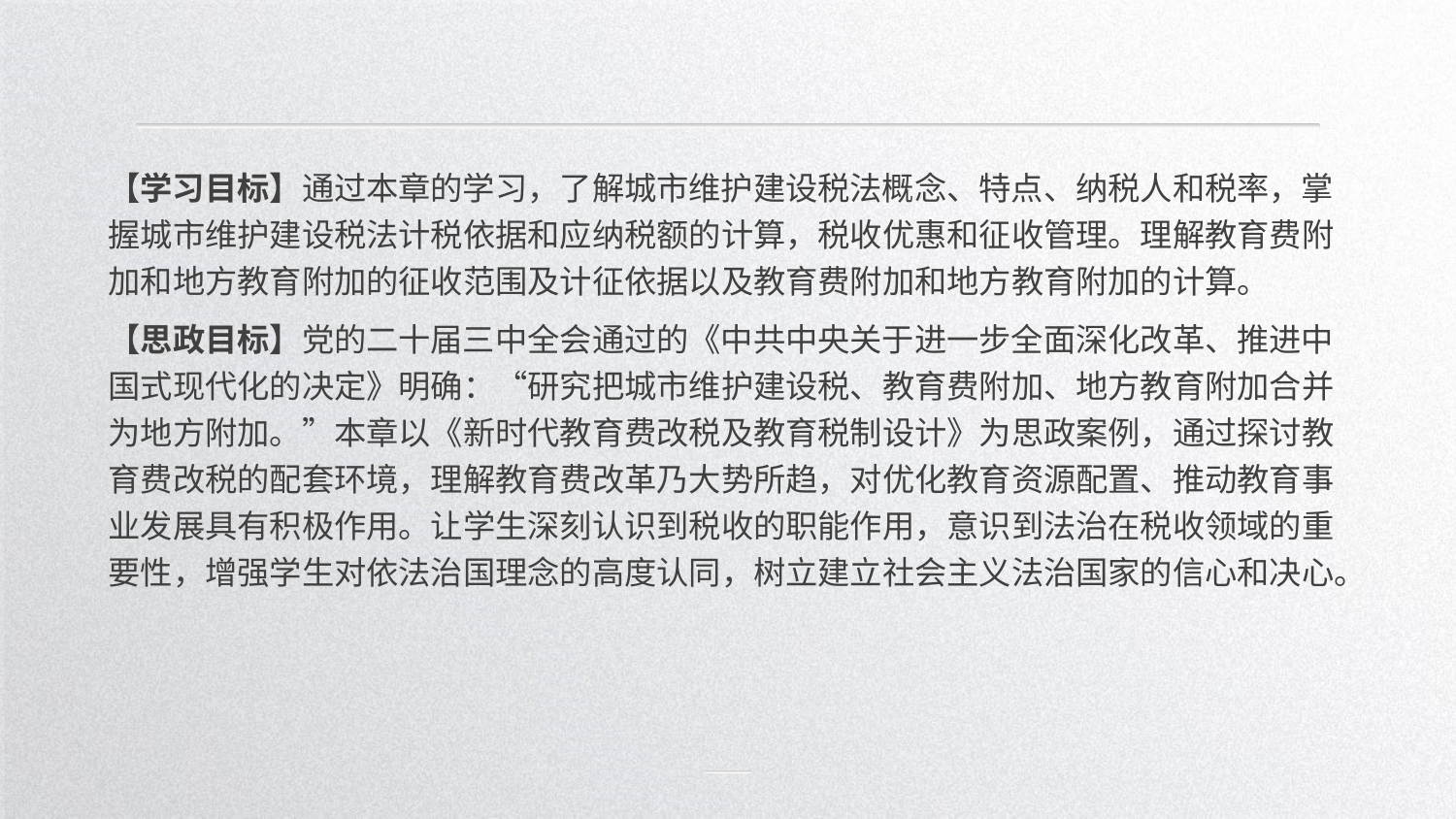

【学习目标】通过本章的学习，了解城市维护建设税法概念、特点、纳税人和税率，掌握城市维护建设税法计税依据和应纳税额的计算，税收优惠和征收管理。理解教育费附加和地方教育附加的征收范围及计征依据以及教育费附加和地方教育附加的计算。
【思政目标】党的二十届三中全会通过的《中共中央关于进一步全面深化改革、推进中国式现代化的决定》明确：“研究把城市维护建设税、教育费附加、地方教育附加合并为地方附加。”本章以《新时代教育费改税及教育税制设计》为思政案例，通过探讨教育费改税的配套环境，理解教育费改革乃大势所趋，对优化教育资源配置、推动教育事业发展具有积极作用。让学生深刻认识到税收的职能作用，意识到法治在税收领域的重要性，增强学生对依法治国理念的高度认同，树立建立社会主义法治国家的信心和决心。